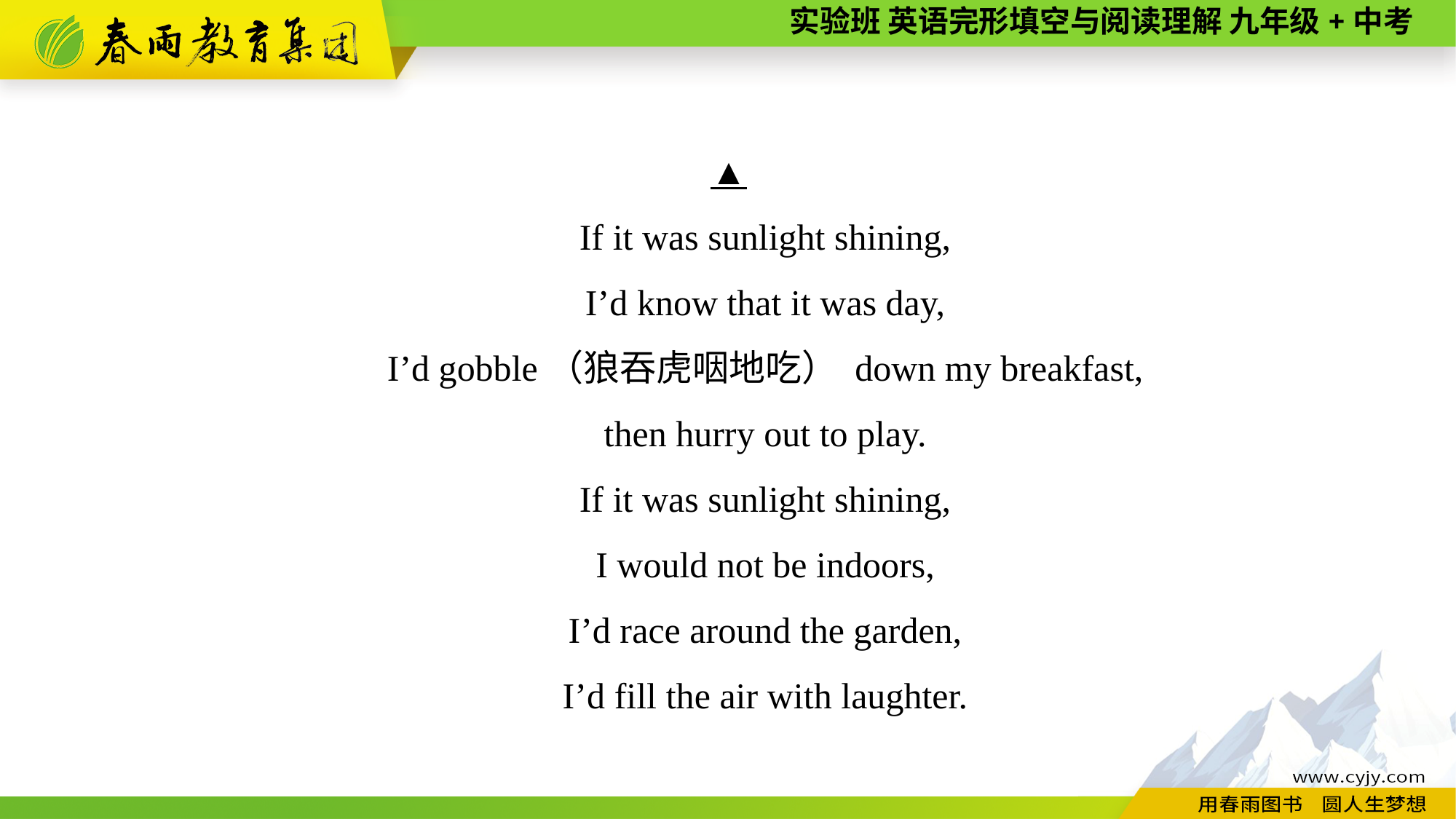

▲
If it was sunlight shining,
I’d know that it was day,
I’d gobble（狼吞虎咽地吃） down my breakfast,
then hurry out to play.
If it was sunlight shining,
I would not be indoors,
I’d race around the garden,
I’d fill the air with laughter.